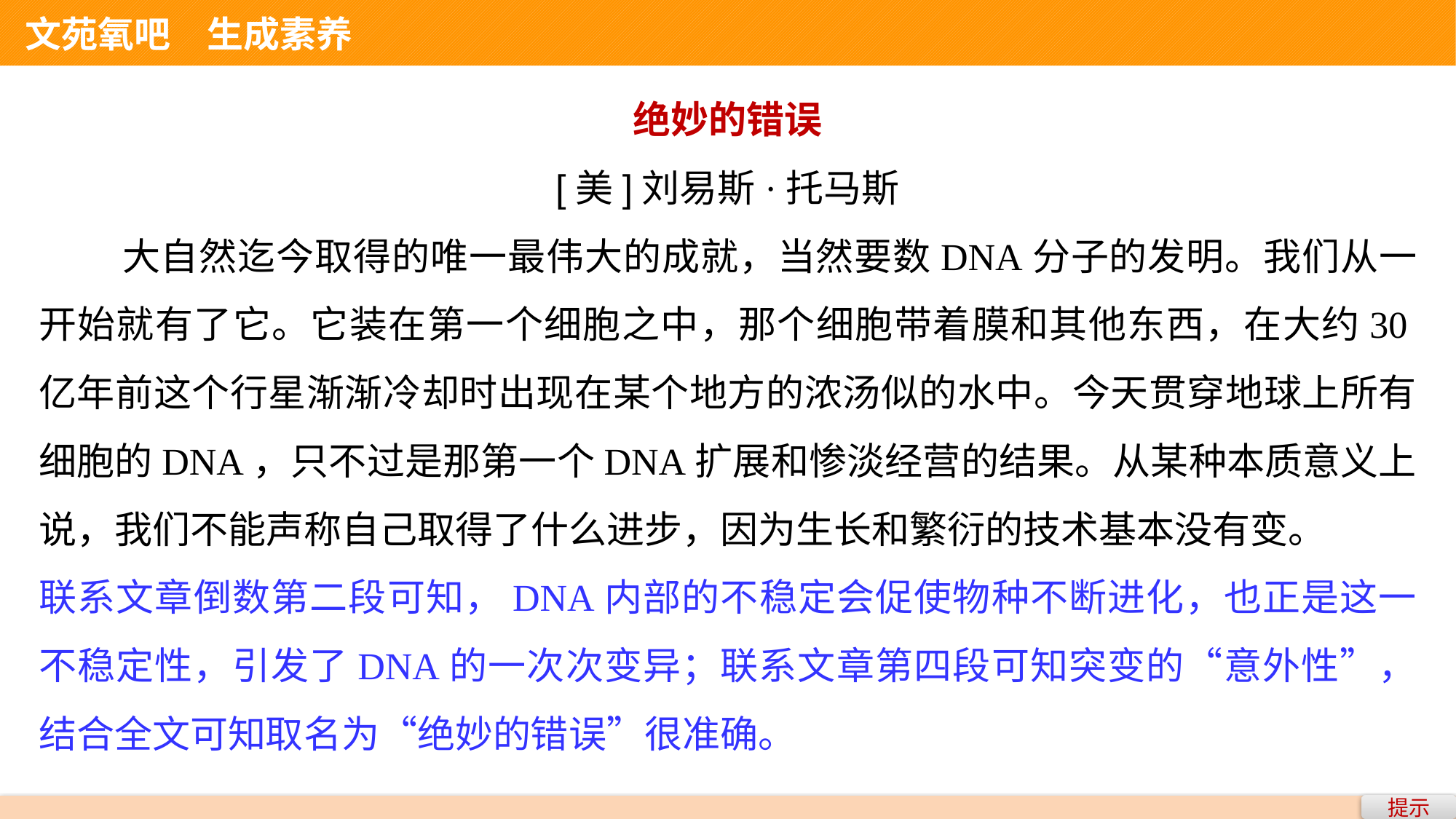

文苑氧吧　生成素养
绝妙的错误
[美]刘易斯·托马斯
        大自然迄今取得的唯一最伟大的成就，当然要数DNA分子的发明。我们从一开始就有了它。它装在第一个细胞之中，那个细胞带着膜和其他东西，在大约30亿年前这个行星渐渐冷却时出现在某个地方的浓汤似的水中。今天贯穿地球上所有细胞的DNA，只不过是那第一个DNA扩展和惨淡经营的结果。从某种本质意义上说，我们不能声称自己取得了什么进步，因为生长和繁衍的技术基本没有变。
联系文章倒数第二段可知，DNA内部的不稳定会促使物种不断进化，也正是这一不稳定性，引发了DNA的一次次变异；联系文章第四段可知突变的“意外性”，结合全文可知取名为“绝妙的错误”很准确。
提示